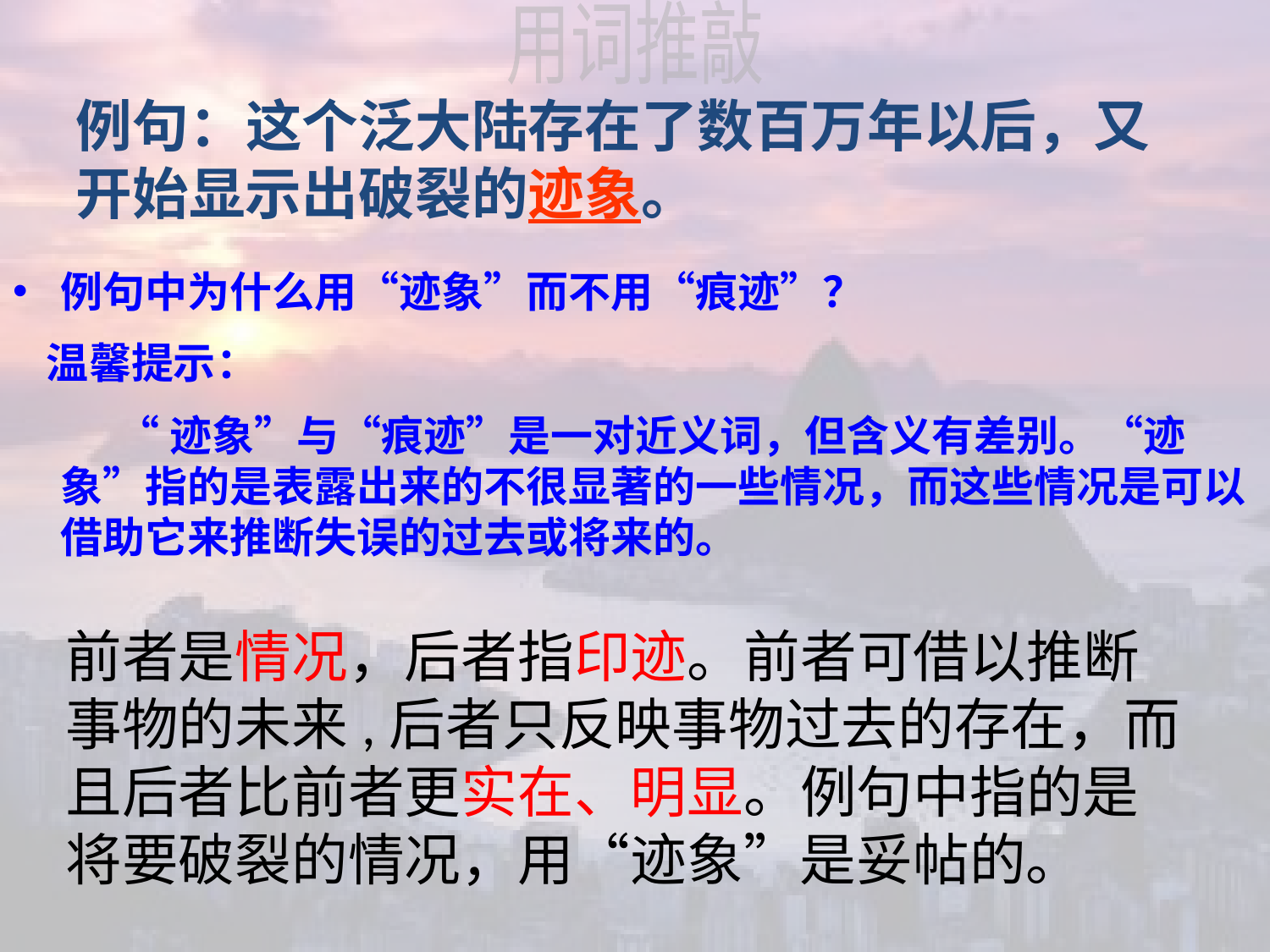

用词推敲
例句：这个泛大陆存在了数百万年以后，又开始显示出破裂的迹象。
例句中为什么用“迹象”而不用“痕迹”？
  温馨提示：
           “迹象”与“痕迹”是一对近义词，但含义有差别。“迹象”指的是表露出来的不很显著的一些情况，而这些情况是可以借助它来推断失误的过去或将来的。

# 前者是情况，后者指印迹。前者可借以推断事物的未来,后者只反映事物过去的存在，而且后者比前者更实在、明显。例句中指的是将要破裂的情况，用“迹象”是妥帖的。